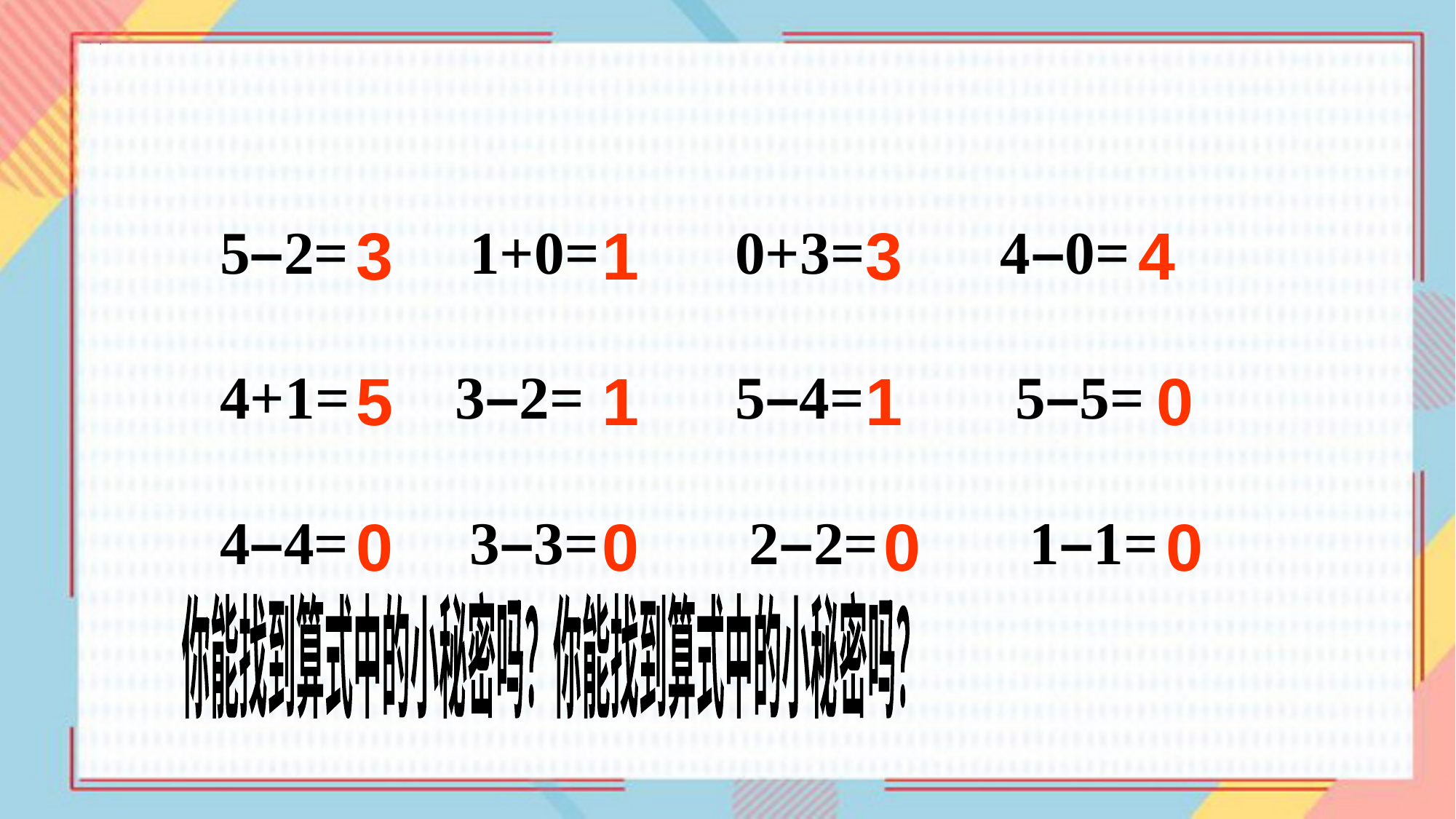

5–2=        1+0=         0+3=         4–0=

4+1=       3–2=          5–4=          5–5=

4–4=        3–3=          2–2=          1–1=
3
1
3
4
5
1
1
0
0
0
0
0
你能找到算式中的小秘密吗？你能找到算式中的小秘密吗？